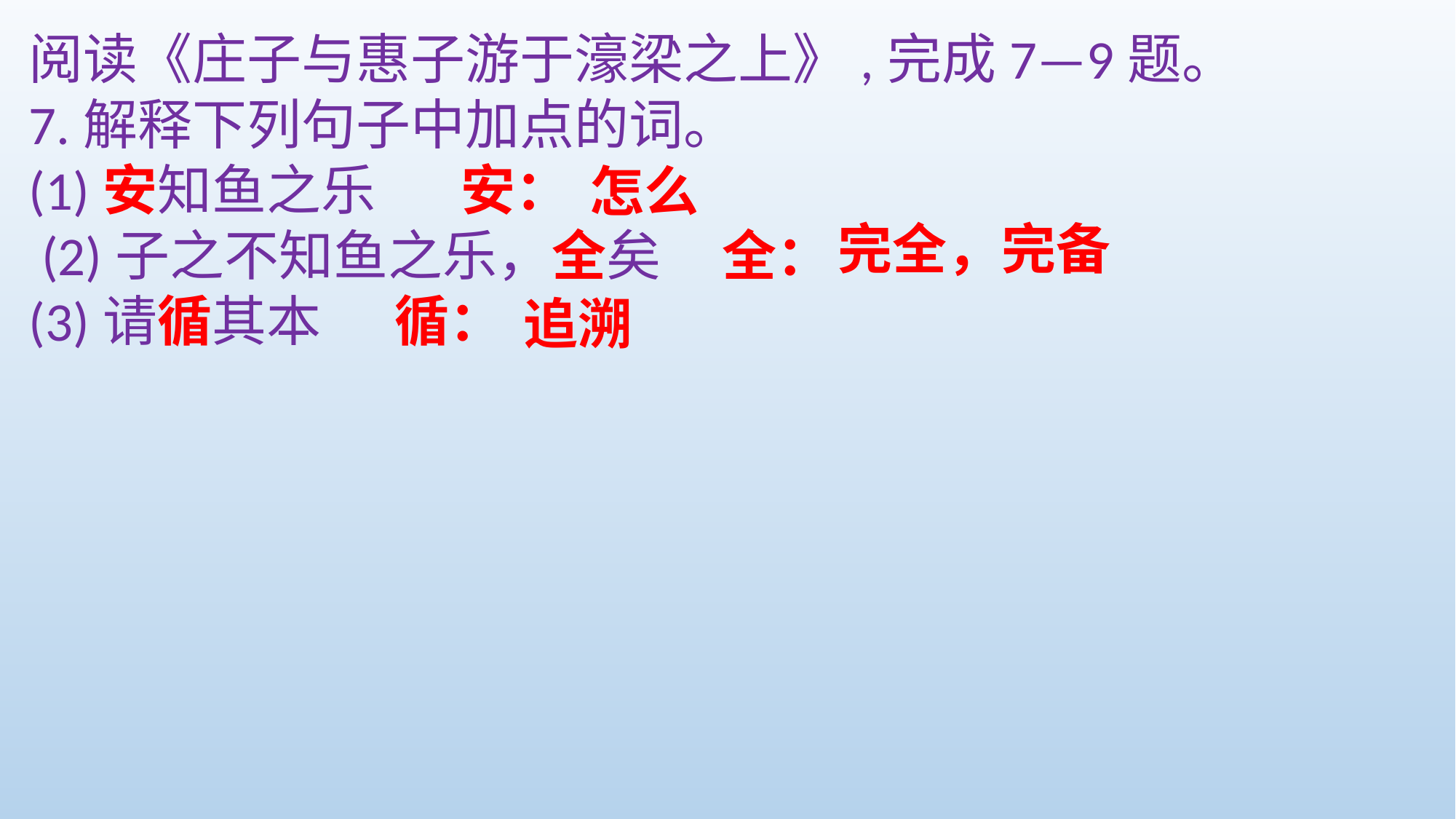

阅读《庄子与惠子游于濠梁之上》,完成7—9题。
7.解释下列句子中加点的词。
(1)安知鱼之乐       安：
 (2)子之不知鱼之乐，全矣     全：
(3)请循其本      循：
怎么
完全，完备
追溯